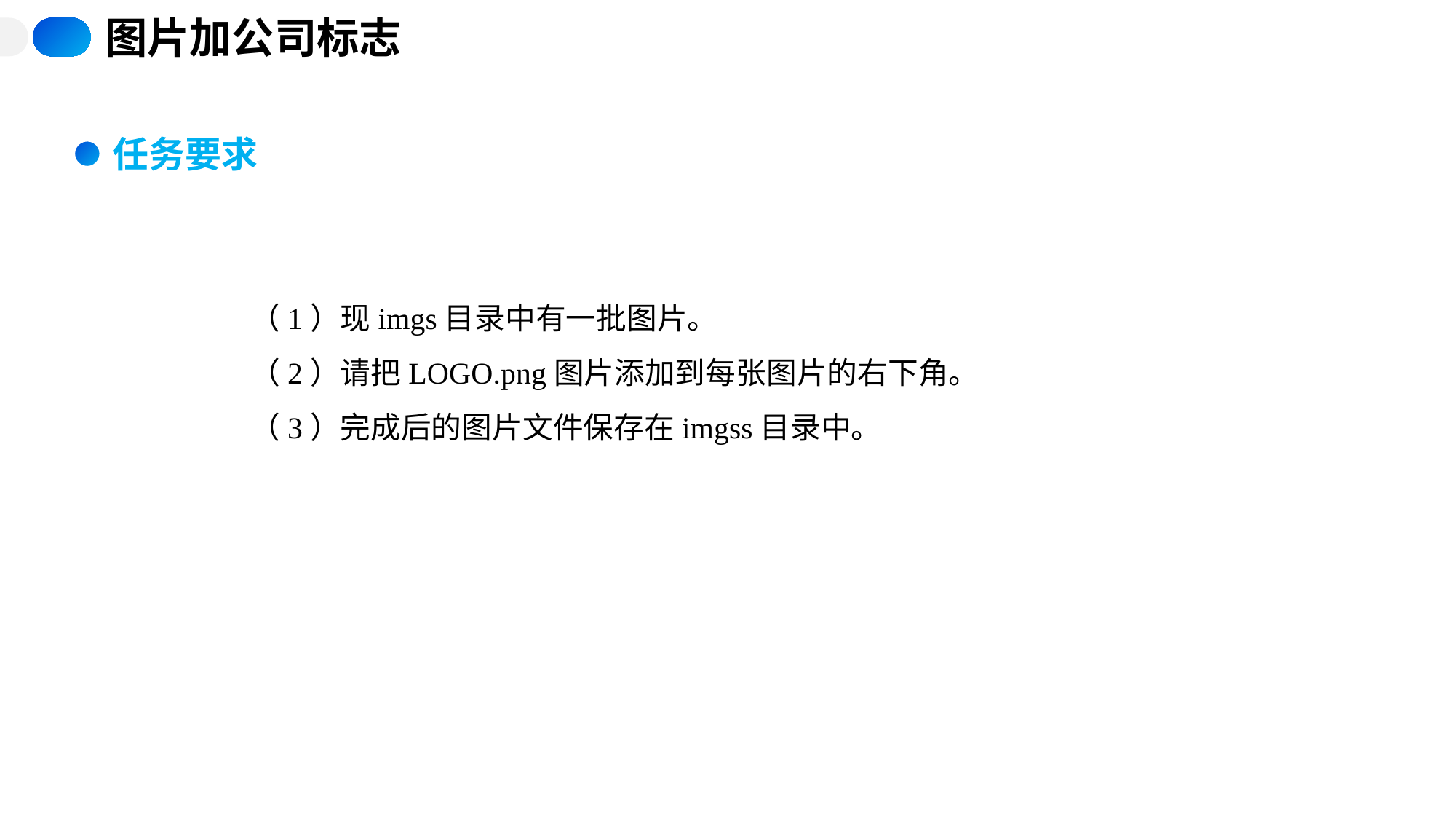

图片加公司标志
任务要求

（1）现imgs目录中有一批图片。
（2）请把LOGO.png图片添加到每张图片的右下角。
（3）完成后的图片文件保存在imgss目录中。